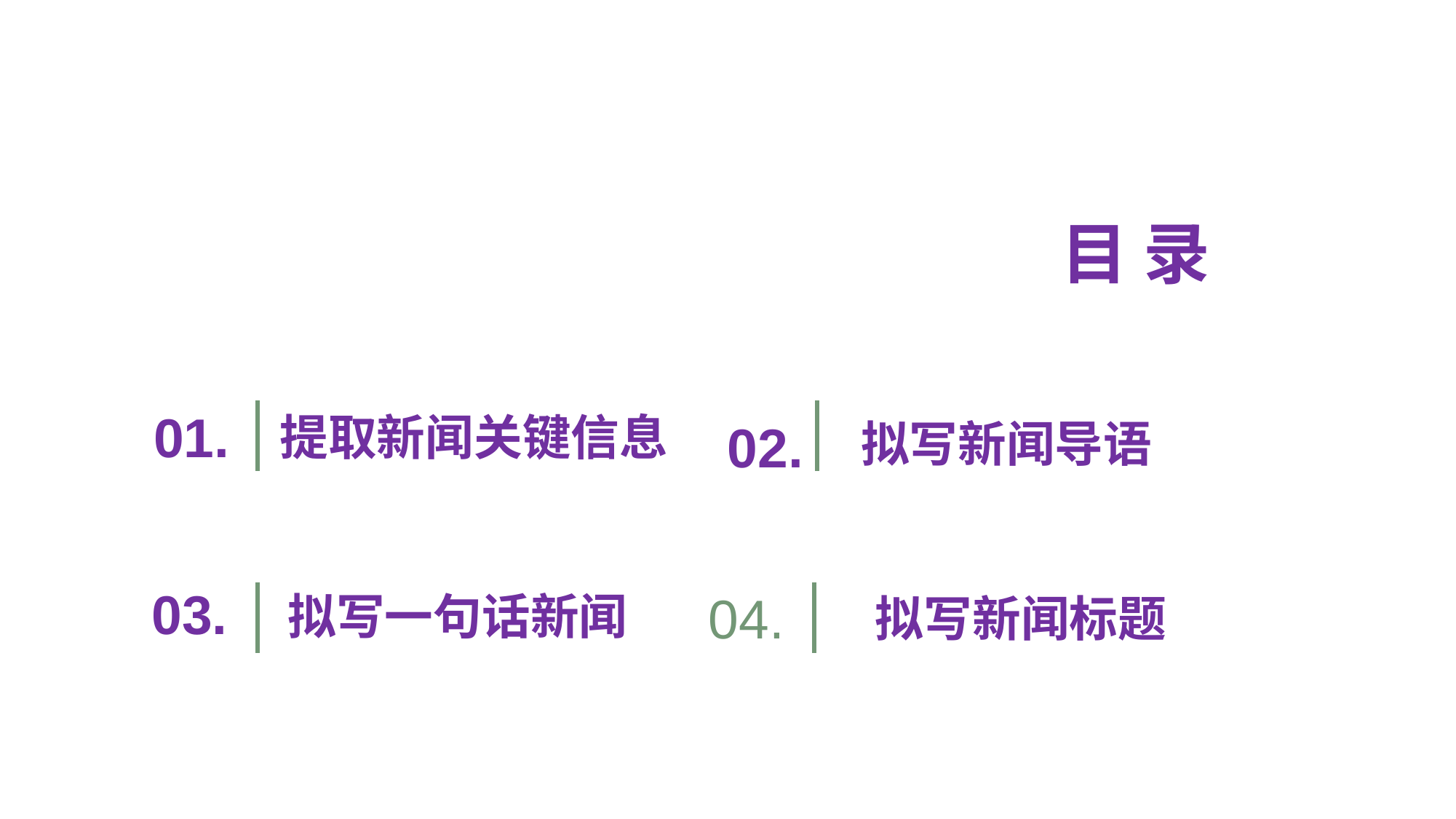

目 录
01.
提取新闻关键信息
02.
拟写新闻导语
03.
04.
拟写一句话新闻
拟写新闻标题